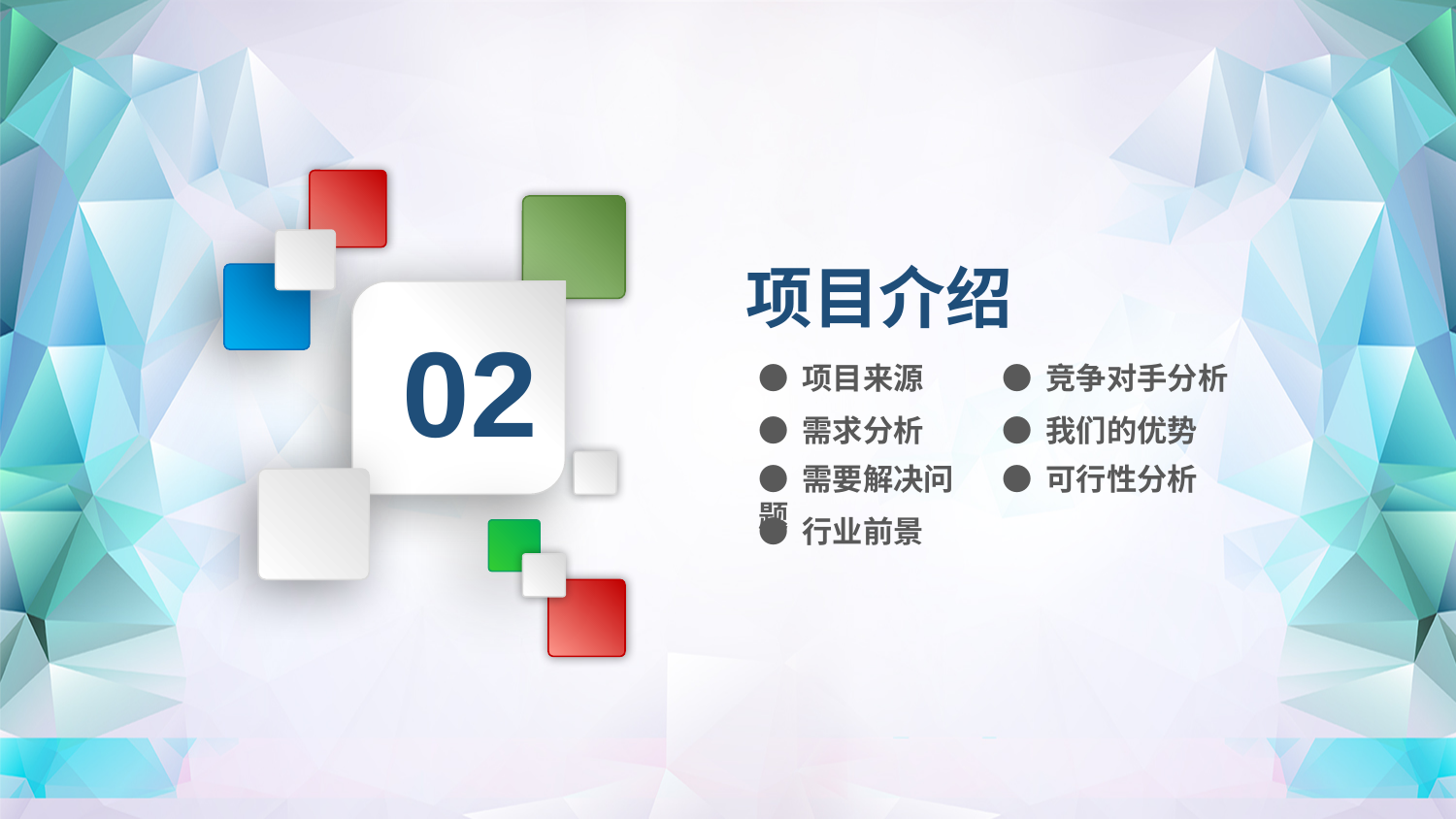

项目介绍

02
● 项目来源
● 竞争对手分析
● 需求分析

● 我们的优势

● 需要解决问题
● 可行性分析

● 行业前景